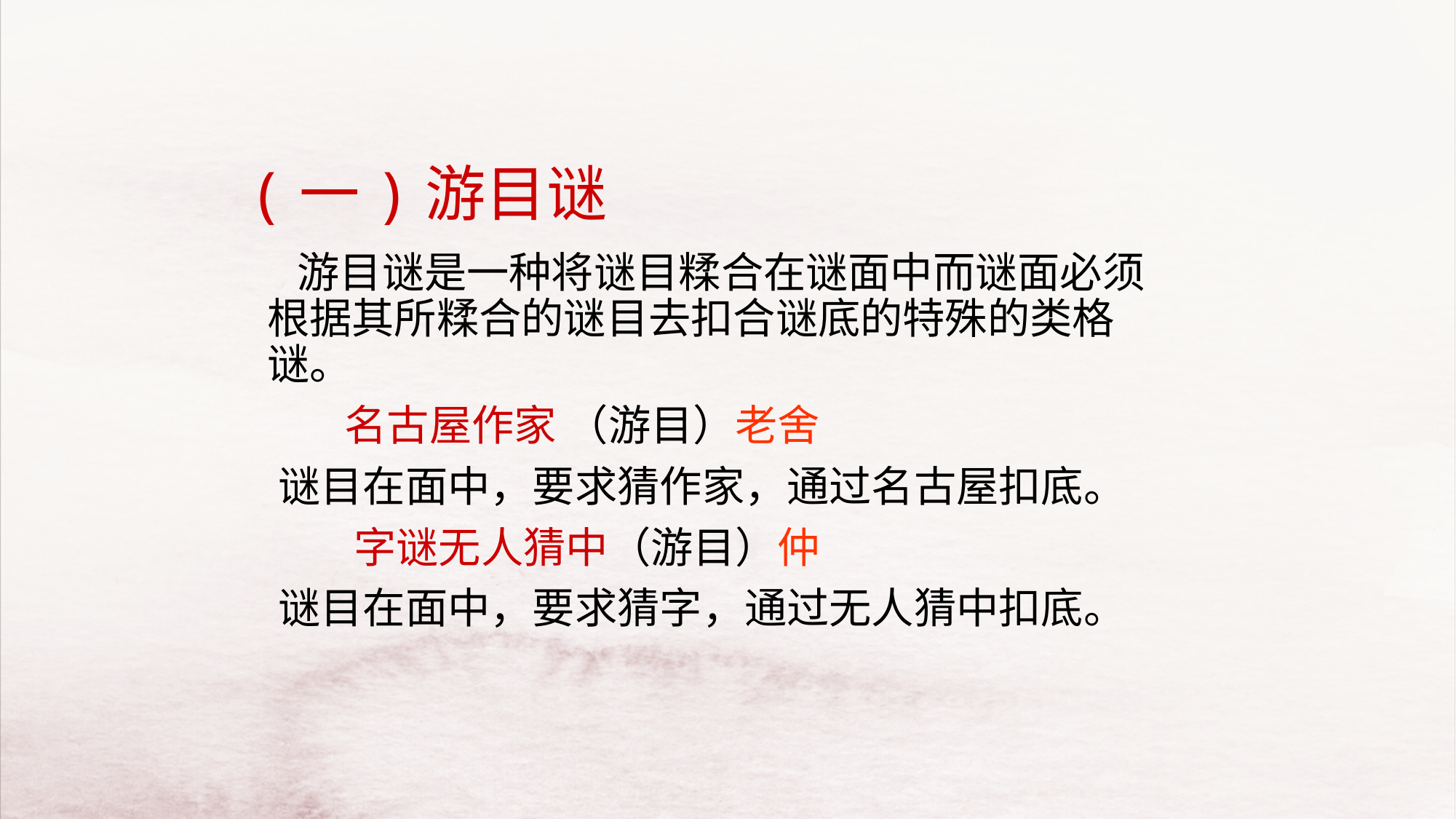

# (一)游目谜
     游目谜是一种将谜目糅合在谜面中而谜面必须根据其所糅合的谜目去扣合谜底的特殊的类格谜。
          名古屋作家 （游目）老舍
   谜目在面中，要求猜作家，通过名古屋扣底。
           字谜无人猜中（游目）仲
   谜目在面中，要求猜字，通过无人猜中扣底。